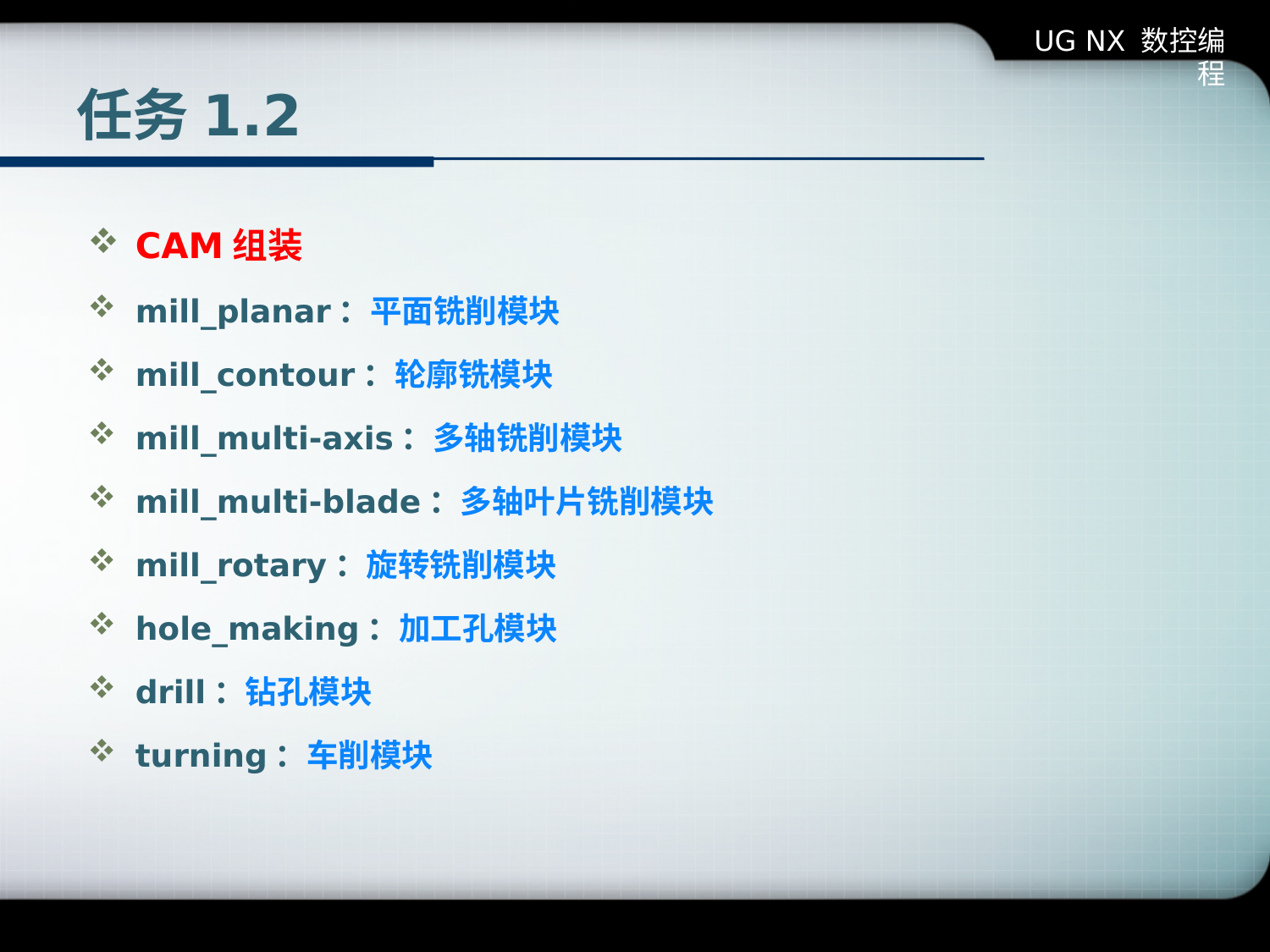

UG NX 数控编程
# 任务1.2
CAM组装
mill_planar：平面铣削模块
mill_contour：轮廓铣模块
mill_multi-axis：多轴铣削模块
mill_multi-blade：多轴叶片铣削模块
mill_rotary：旋转铣削模块
hole_making：加工孔模块
drill：钻孔模块
turning：车削模块